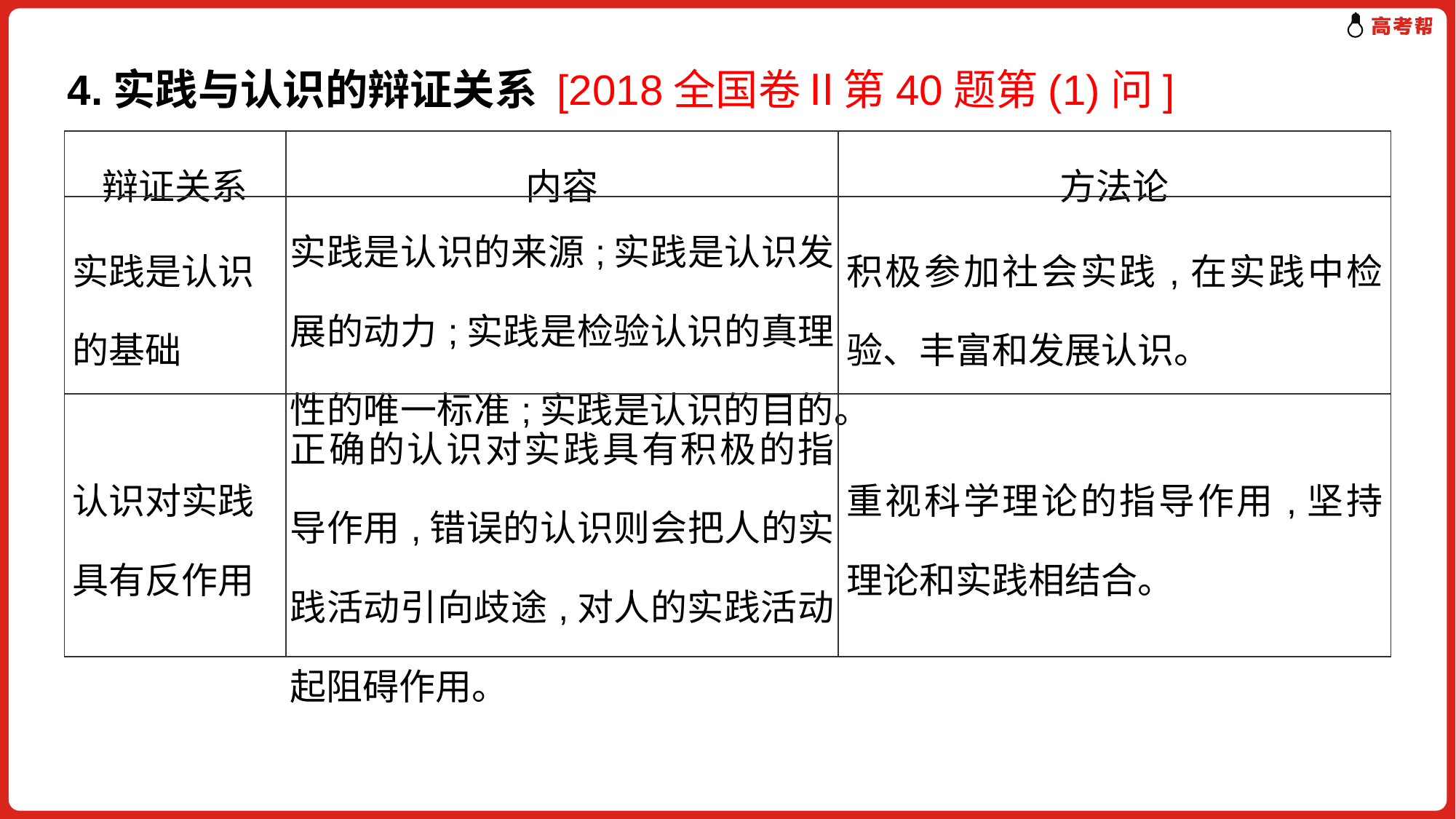

4.实践与认识的辩证关系 [2018全国卷Ⅱ第40题第(1)问]
| 辩证关系 | 内容 | 方法论 |
| --- | --- | --- |
| 实践是认识的基础 | 实践是认识的来源;实践是认识发展的动力;实践是检验认识的真理性的唯一标准;实践是认识的目的。 | 积极参加社会实践,在实践中检验、丰富和发展认识。 |
| 认识对实践具有反作用 | 正确的认识对实践具有积极的指导作用,错误的认识则会把人的实践活动引向歧途,对人的实践活动起阻碍作用。 | 重视科学理论的指导作用,坚持理论和实践相结合。 |